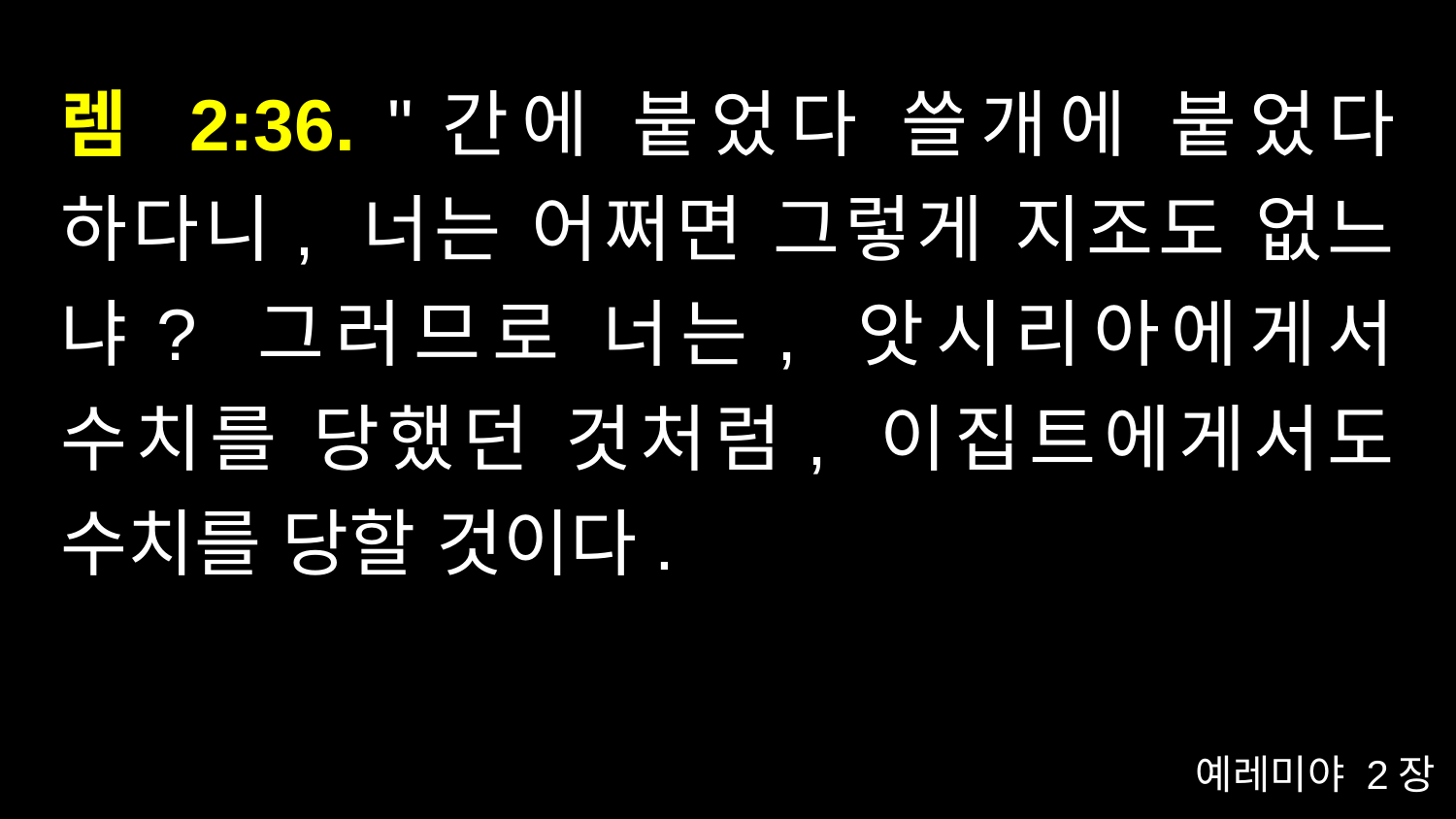

# 렘 2:36. "간에 붙었다 쓸개에 붙었다 하다니, 너는 어쩌면 그렇게 지조도 없느냐? 그러므로 너는, 앗시리아에게서 수치를 당했던 것처럼, 이집트에게서도 수치를 당할 것이다.
예레미야 2장